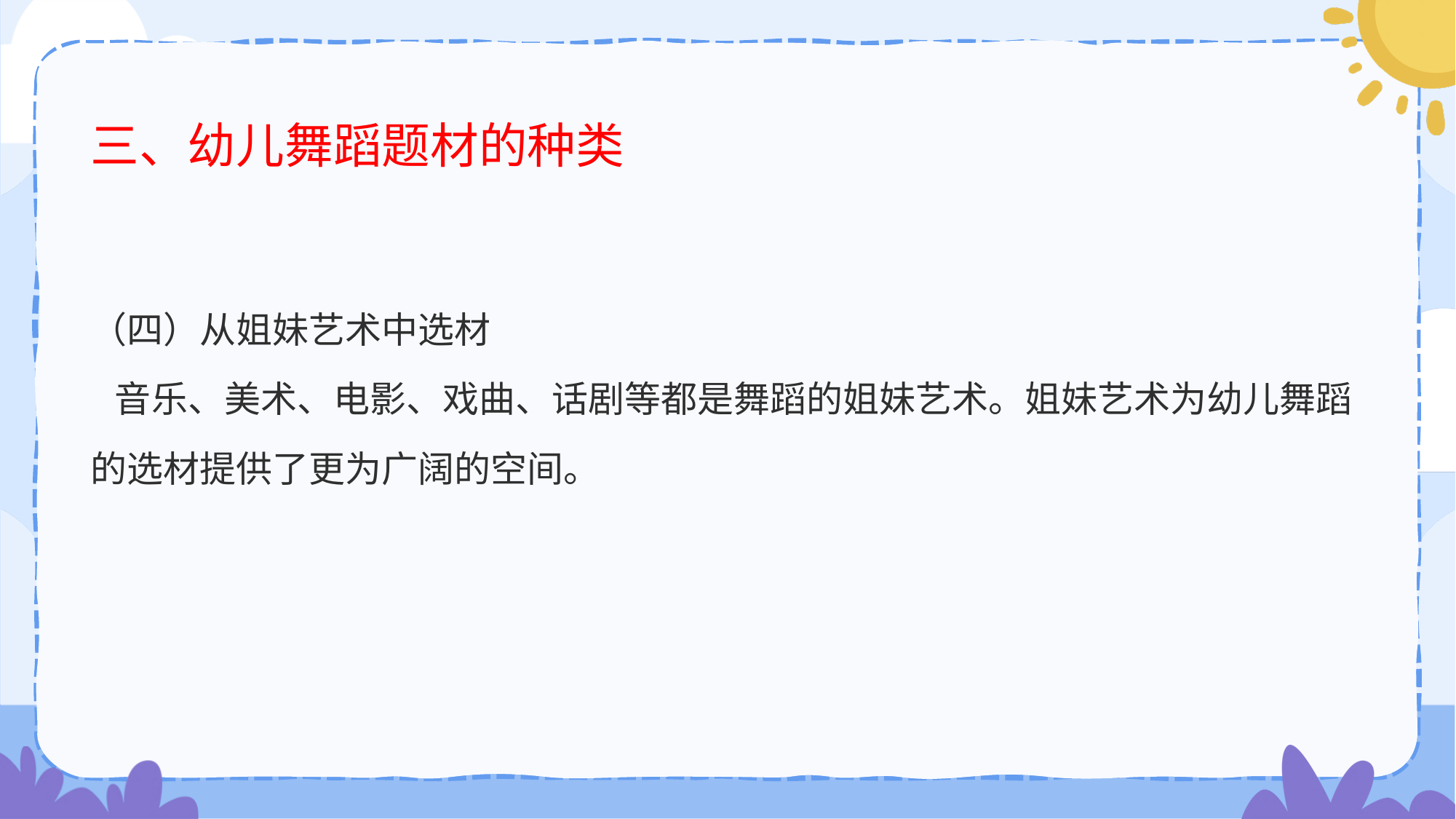

# 三、幼儿舞蹈题材的种类
（四）从姐妹艺术中选材
   音乐、美术、电影、戏曲、话剧等都是舞蹈的姐妹艺术。姐妹艺术为幼儿舞蹈的选材提供了更为广阔的空间。